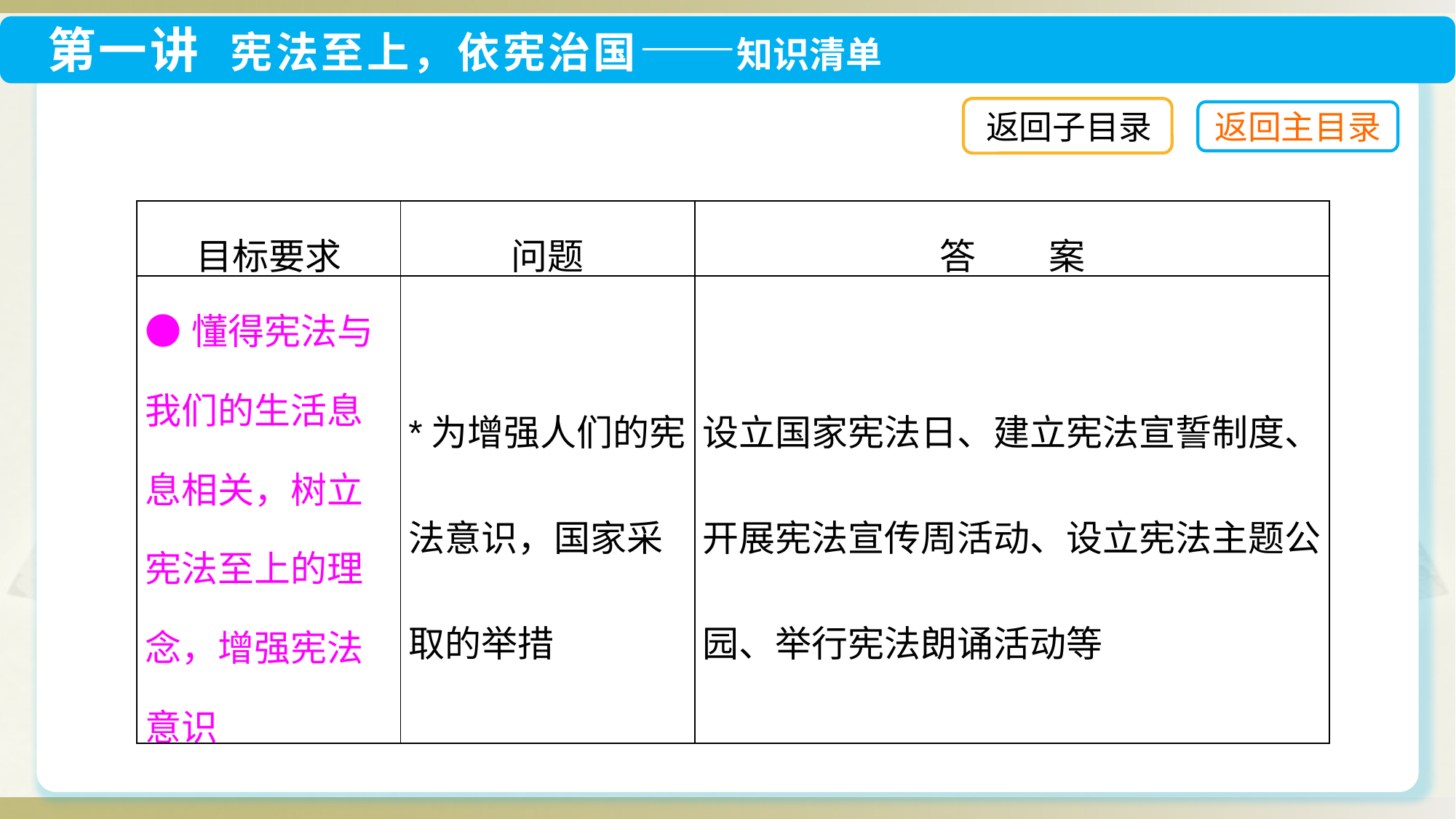

返回子目录
| 目标要求 | 问题 | 答　　案 |
| --- | --- | --- |
| ●懂得宪法与我们的生活息息相关，树立宪法至上的理念，增强宪法意识 | \*为增强人们的宪法意识，国家采取的举措 | 设立国家宪法日、建立宪法宣誓制度、开展宪法宣传周活动、设立宪法主题公园、举行宪法朗诵活动等 |